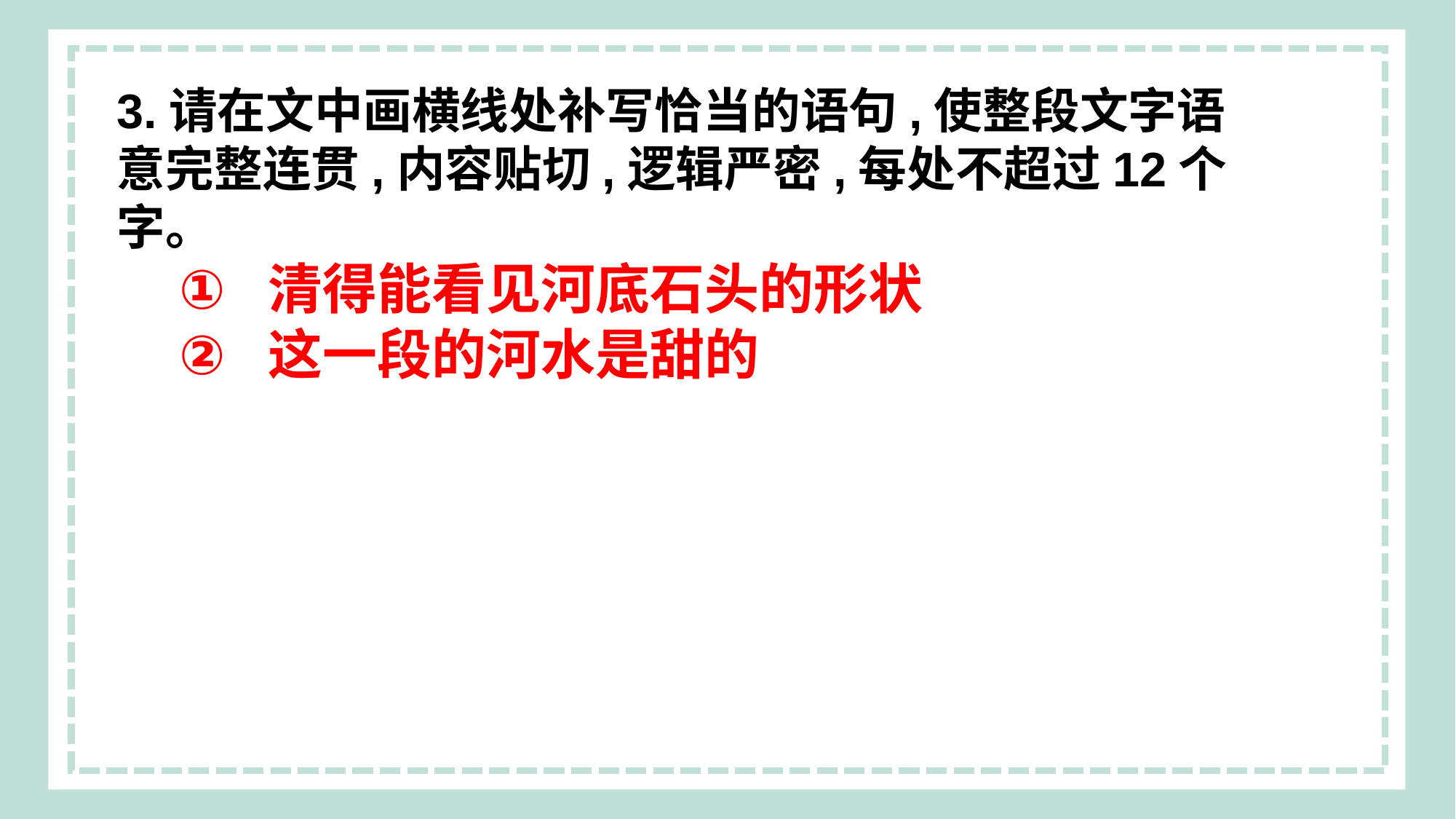

3.请在文中画横线处补写恰当的语句,使整段文字语意完整连贯,内容贴切,逻辑严密,每处不超过12个字。
清得能看见河底石头的形状
这一段的河水是甜的